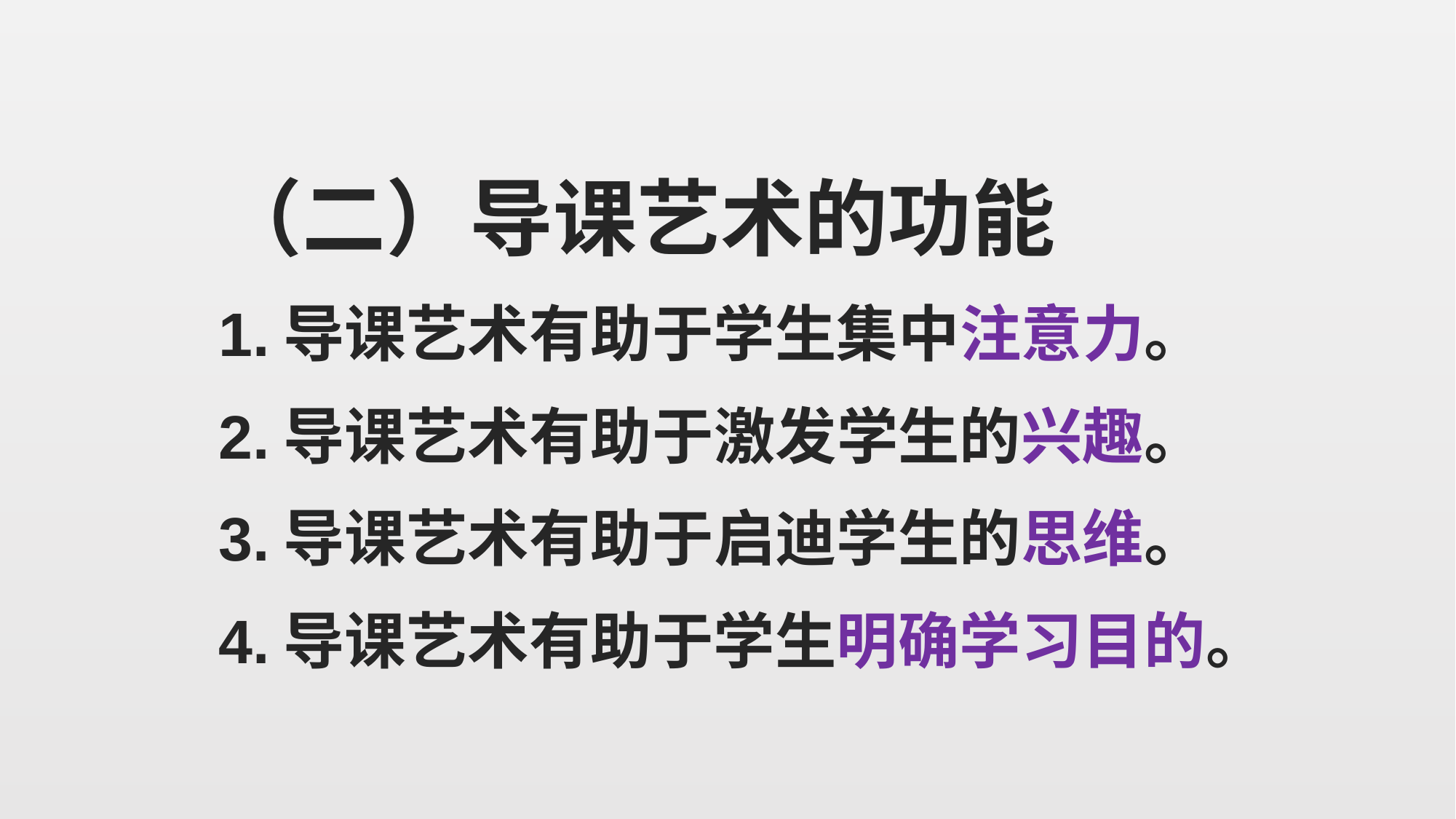

（二）导课艺术的功能
1.导课艺术有助于学生集中注意力。
2.导课艺术有助于激发学生的兴趣。
3.导课艺术有助于启迪学生的思维。
4.导课艺术有助于学生明确学习目的。